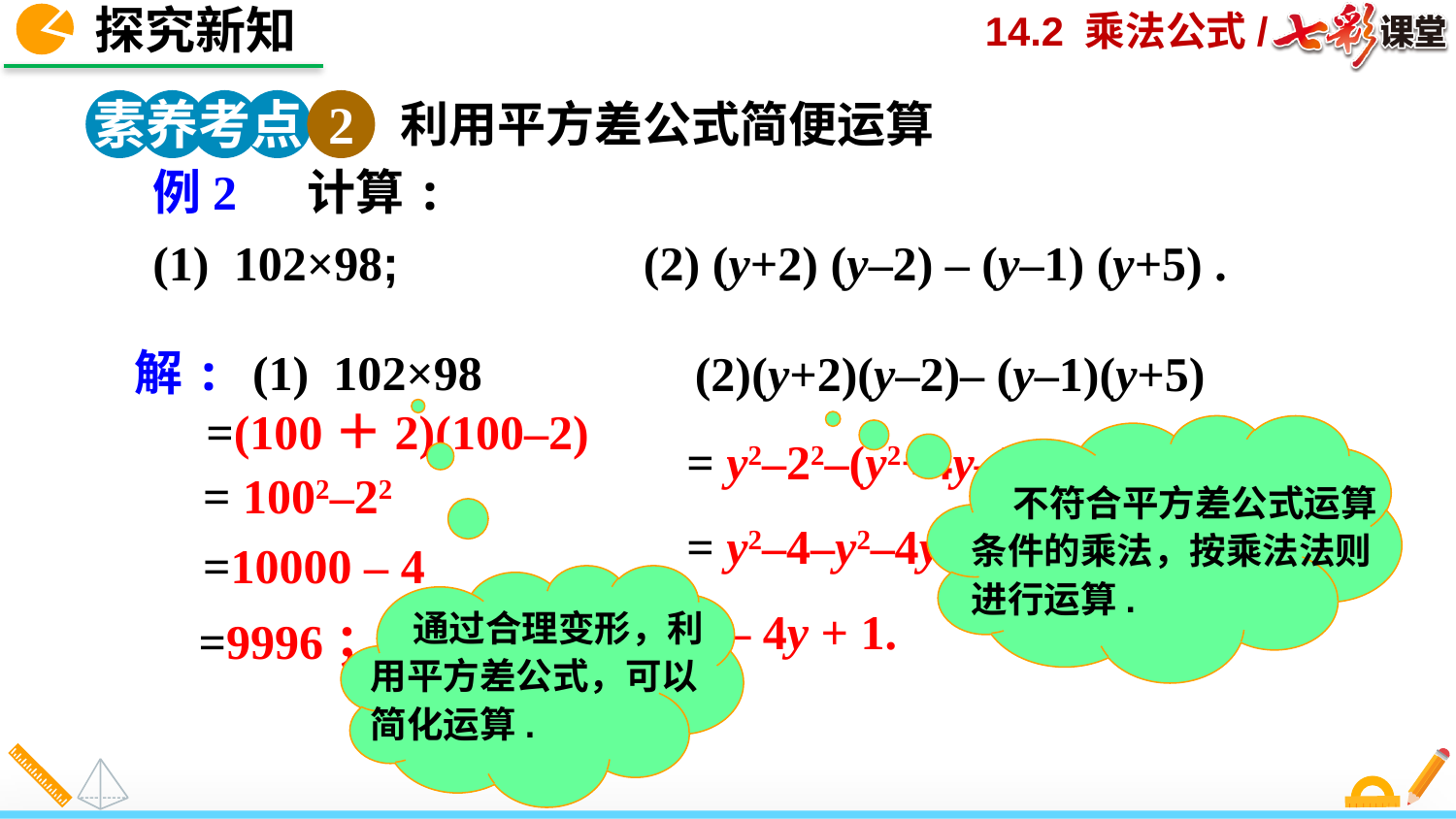

探究新知

素养考点 2

利用平方差公式简便运算
例2  计算:
(1)  102×98;                  (2) (y+2) (y–2) – (y–1) (y+5) .
解: (1)  102×98
(2)(y+2)(y–2)– (y–1)(y+5)
=(100＋2)(100–2)

    不符合平方差公式运算条件的乘法，按乘法法则进行运算.
= y2–22–(y2+4y–5)
= 1002–22
= y2–4–y2–4y+5
=10000 – 4

    通过合理变形，利用平方差公式，可以简化运算.
= – 4y + 1.
=9996；